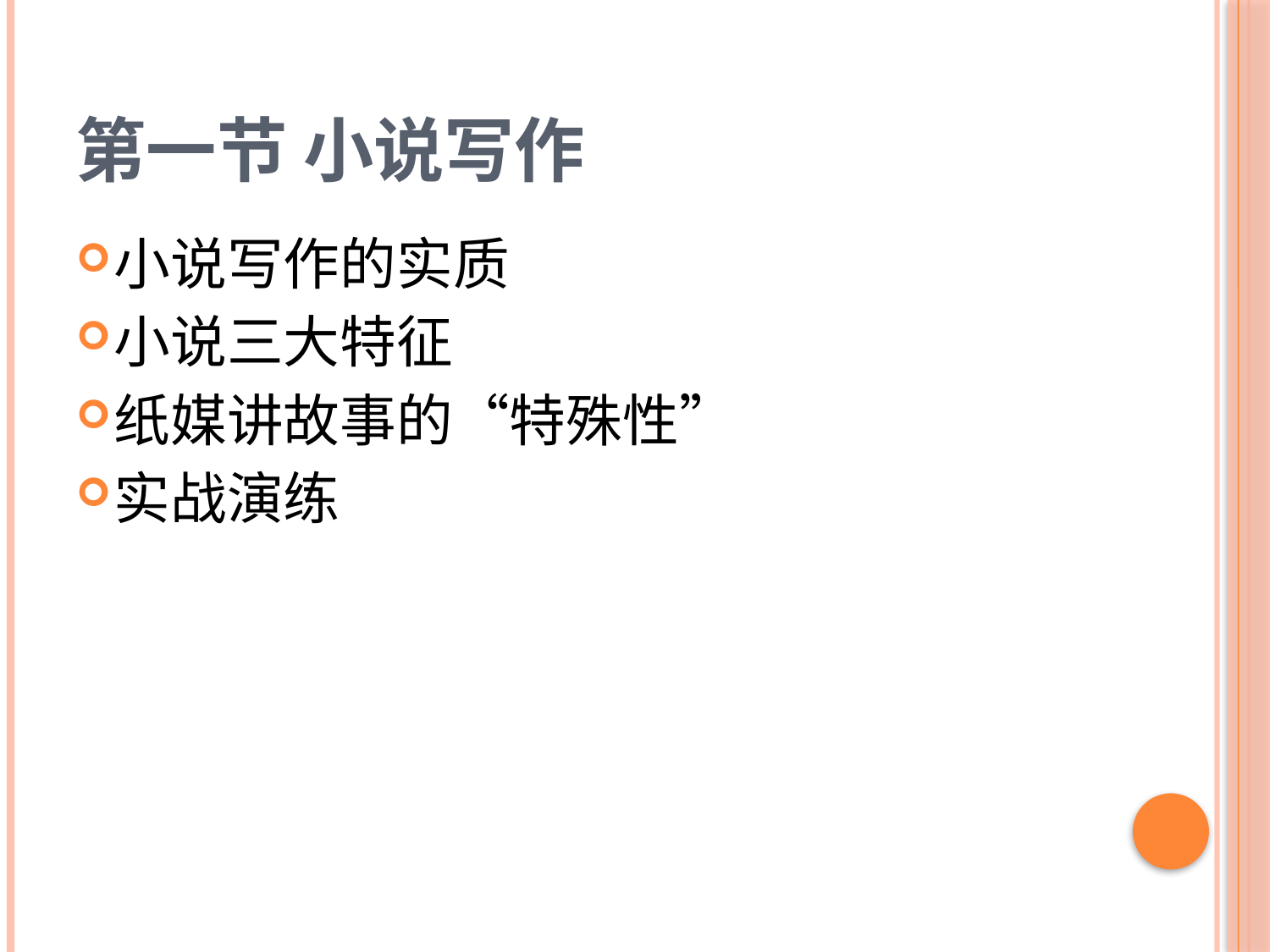

# 第一节 小说写作
小说写作的实质
小说三大特征
纸媒讲故事的“特殊性”
实战演练